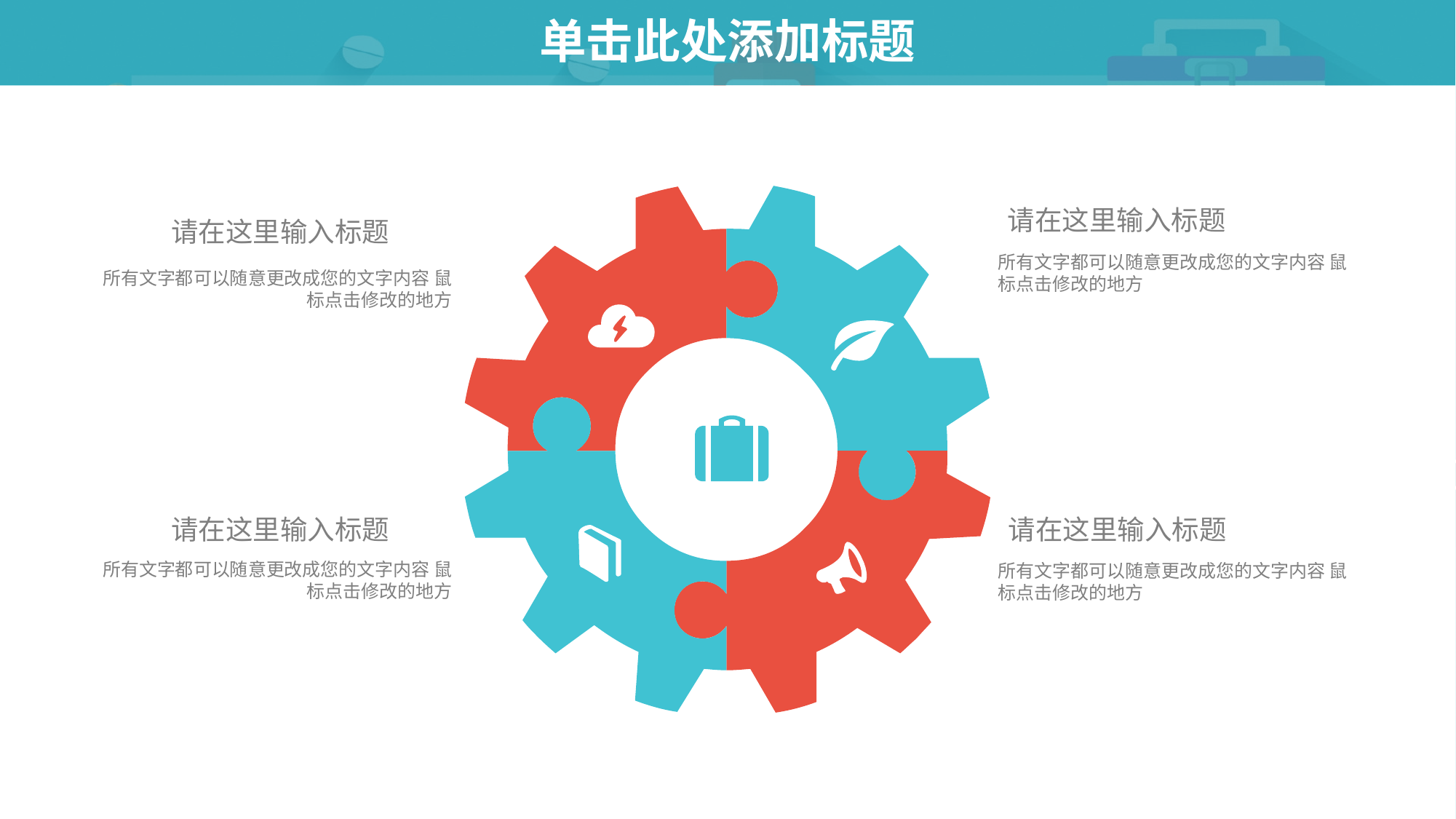

# 单击此处添加标题

请在这里输入标题
所有文字都可以随意更改成您的文字内容 鼠标点击修改的地方
请在这里输入标题
所有文字都可以随意更改成您的文字内容 鼠标点击修改的地方

请在这里输入标题
所有文字都可以随意更改成您的文字内容 鼠标点击修改的地方
请在这里输入标题
所有文字都可以随意更改成您的文字内容 鼠标点击修改的地方